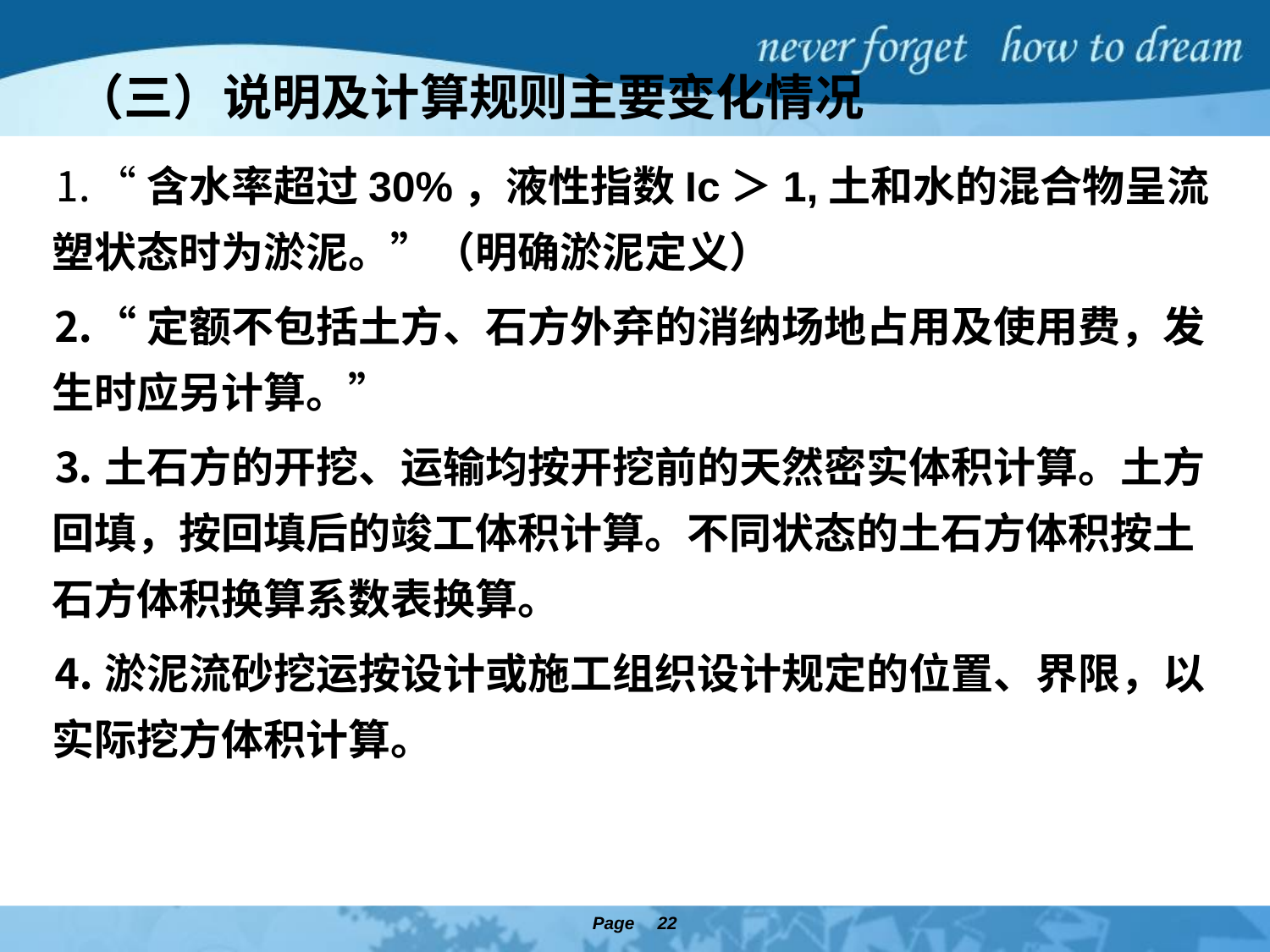

# （三）说明及计算规则主要变化情况
⒈“含水率超过30%，液性指数Ic＞1,土和水的混合物呈流塑状态时为淤泥。”（明确淤泥定义）
⒉“定额不包括土方、石方外弃的消纳场地占用及使用费，发生时应另计算。”
⒊土石方的开挖、运输均按开挖前的天然密实体积计算。土方回填，按回填后的竣工体积计算。不同状态的土石方体积按土石方体积换算系数表换算。
⒋淤泥流砂挖运按设计或施工组织设计规定的位置、界限，以实际挖方体积计算。